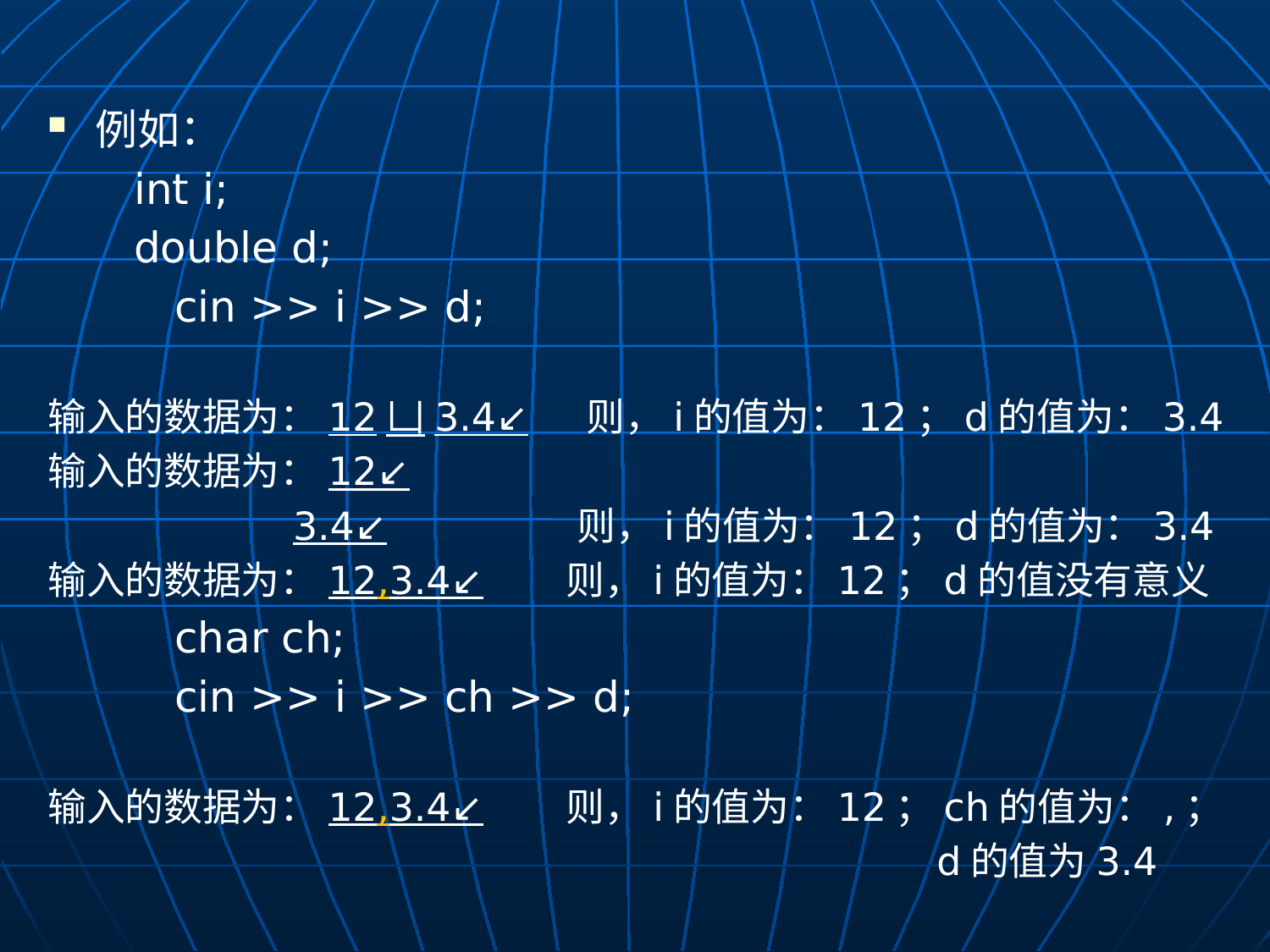

例如：
int i;
double d;
	cin >> i >> d;

输入的数据为：12凵3.4↙    则，i的值为：12；d的值为：3.4
输入的数据为：12↙
                    3.4↙    	 则，i的值为：12；d的值为：3.4
输入的数据为：12,3.4↙      则，i的值为：12；d的值没有意义
	char ch;
	cin >> i >> ch >> d;

输入的数据为：12,3.4↙      则，i的值为：12；ch的值为：,；
							d的值为3.4